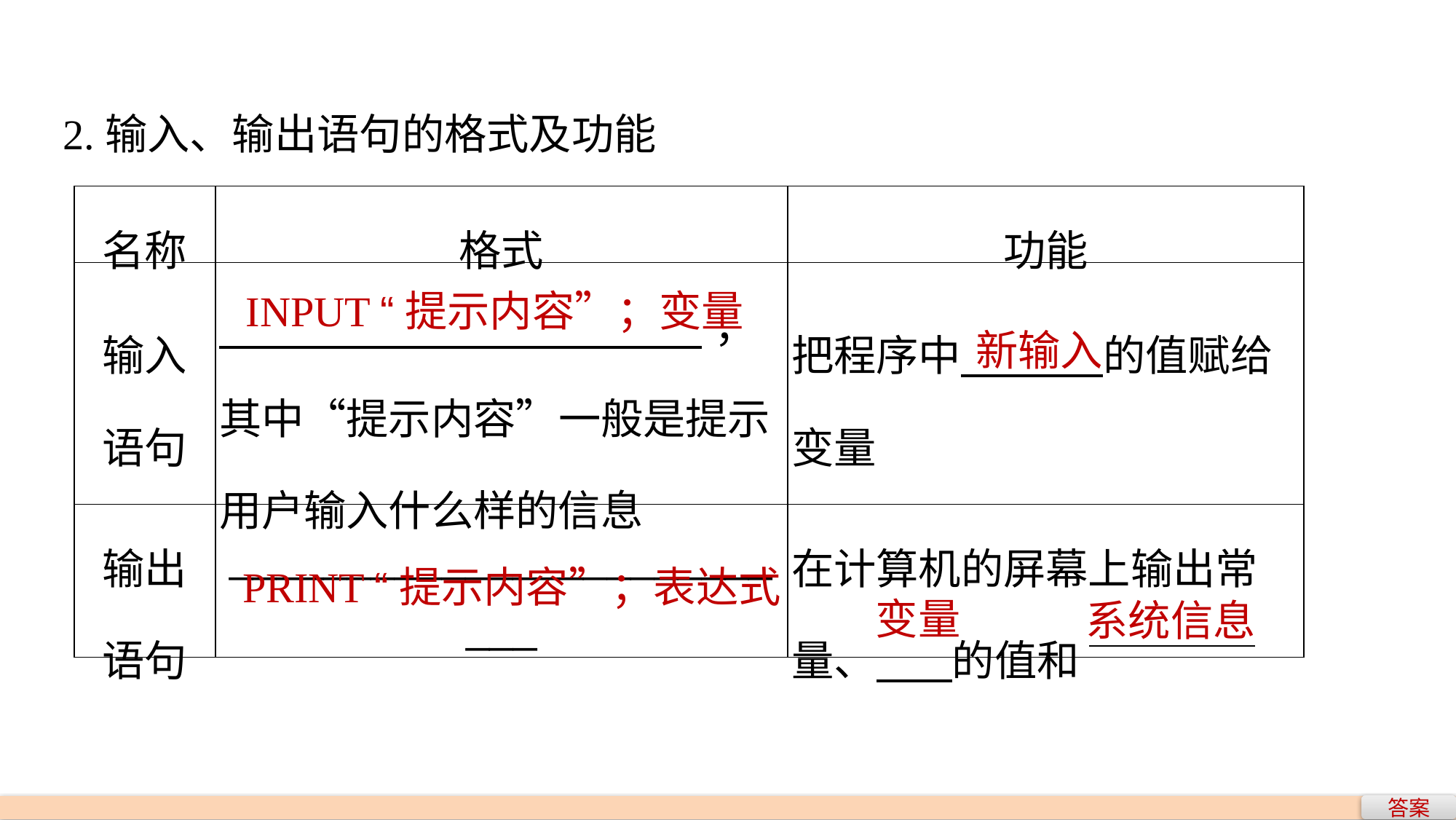

2.输入、输出语句的格式及功能
| 名称 | 格式 | 功能 |
| --- | --- | --- |
| 输入 语句 | ，其中“提示内容”一般是提示用户输入什么样的信息 | 把程序中 的值赋给变量 |
| 输出 语句 | \_\_\_\_\_\_\_\_\_\_\_\_\_\_\_\_\_\_\_\_\_\_\_\_\_\_ | 在计算机的屏幕上输出常量、 的值和 |
INPUT “提示内容”；变量
新输入
PRINT “提示内容”；表达式
变量
系统信息
答案